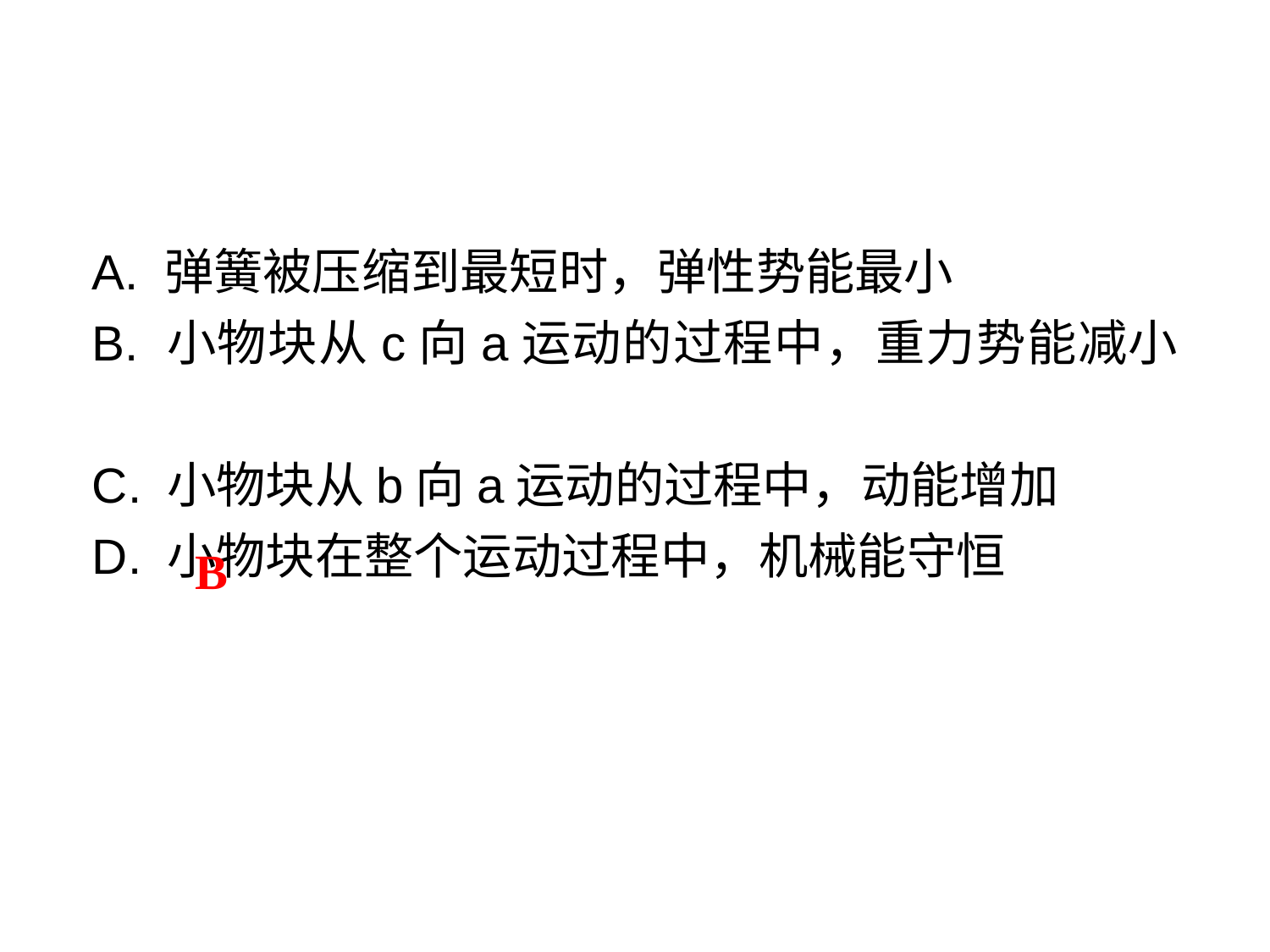

A. 弹簧被压缩到最短时，弹性势能最小
B. 小物块从c向a运动的过程中，重力势能减小
C. 小物块从b向a运动的过程中，动能增加
D. 小物块在整个运动过程中，机械能守恒
B